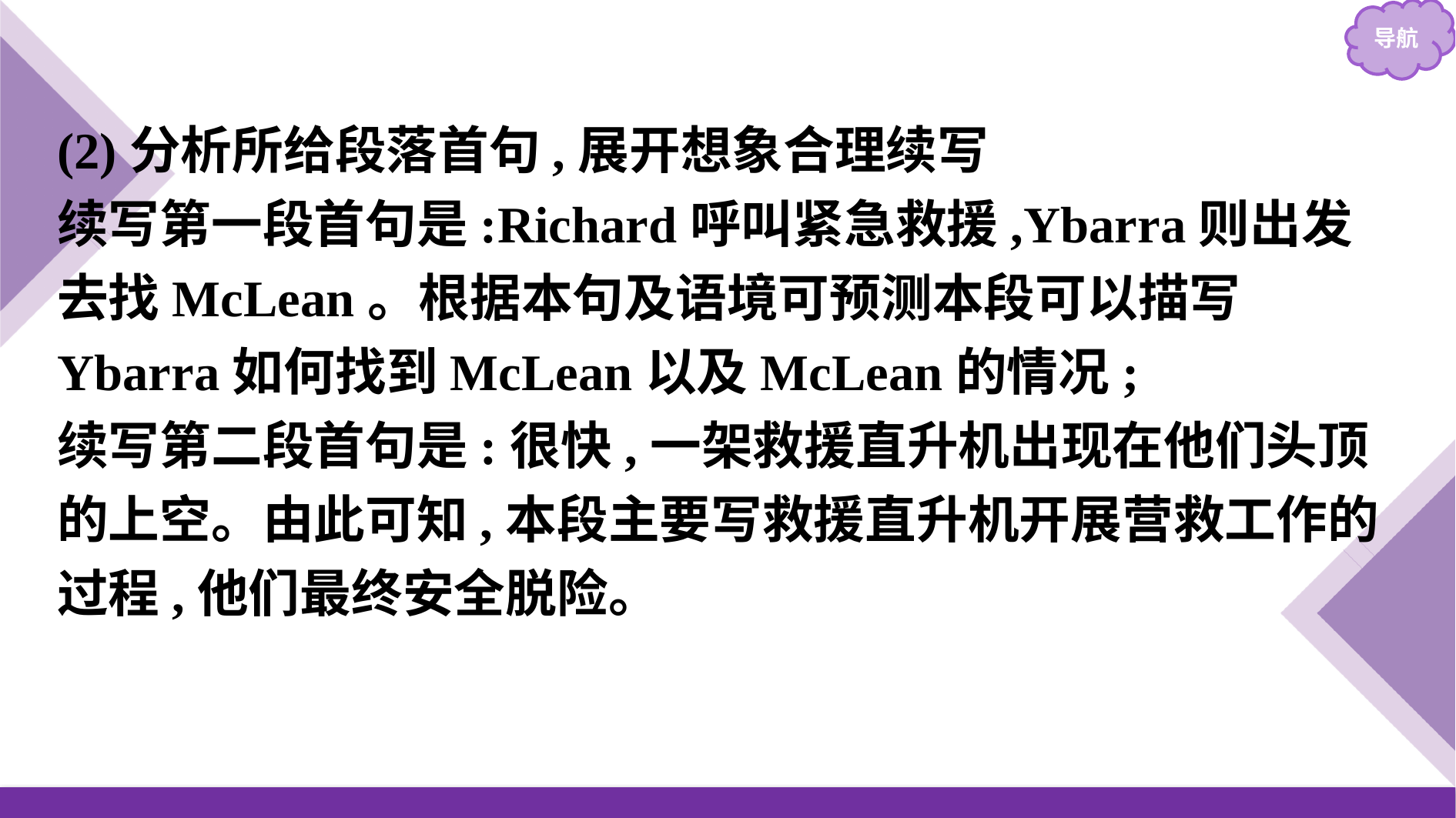

(2)分析所给段落首句,展开想象合理续写
续写第一段首句是:Richard呼叫紧急救援,Ybarra则出发去找McLean。根据本句及语境可预测本段可以描写Ybarra如何找到McLean以及McLean的情况;
续写第二段首句是:很快,一架救援直升机出现在他们头顶的上空。由此可知,本段主要写救援直升机开展营救工作的过程,他们最终安全脱险。